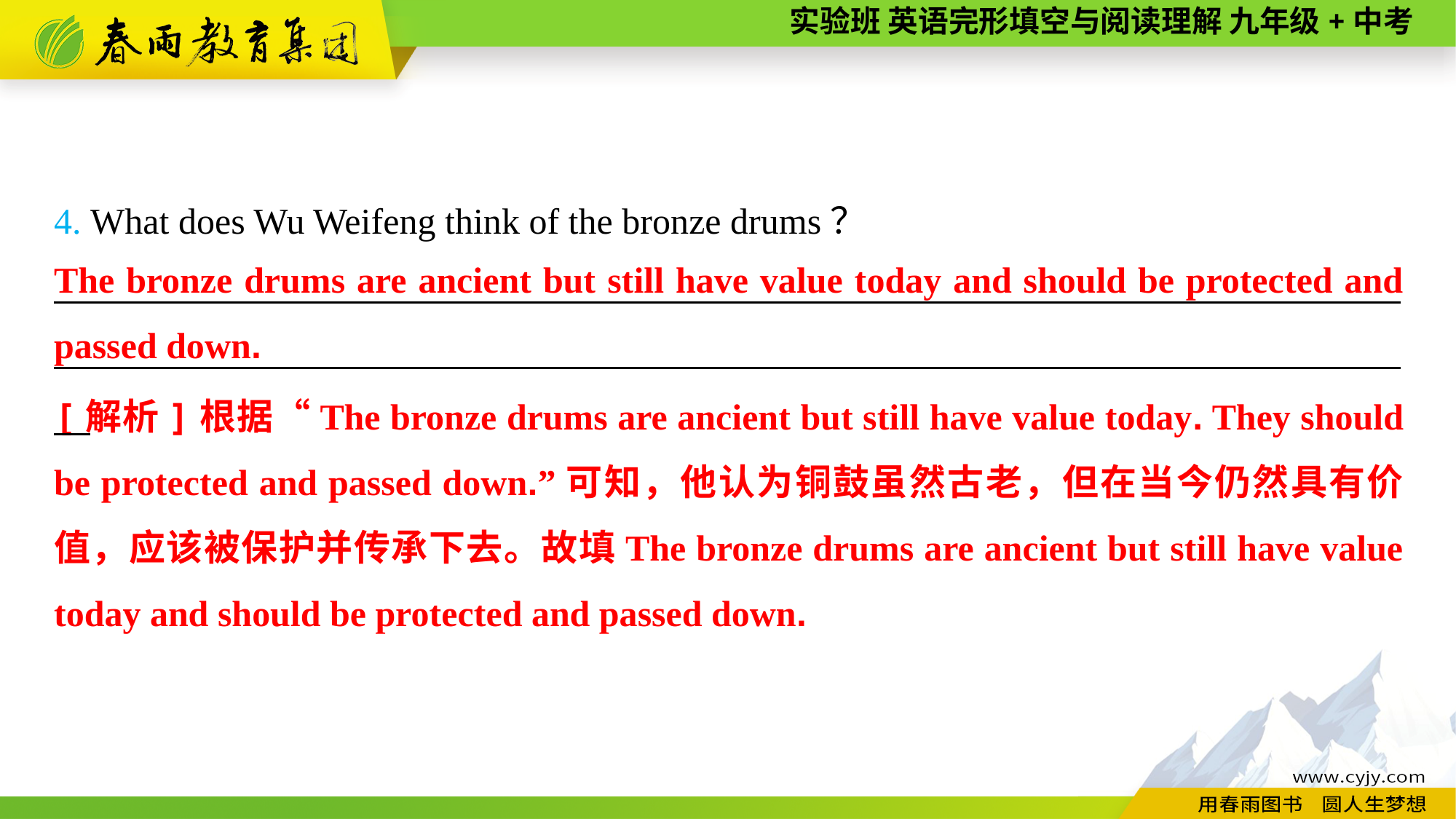

4. What does Wu Weifeng think of the bronze drums？
____________________________________________________________________________________________________________________________________________________
The bronze drums are ancient but still have value today and should be protected and passed down.
[解析]根据“The bronze drums are ancient but still have value today. They should be protected and passed down.”可知，他认为铜鼓虽然古老，但在当今仍然具有价值，应该被保护并传承下去。故填The bronze drums are ancient but still have value today and should be protected and passed down.